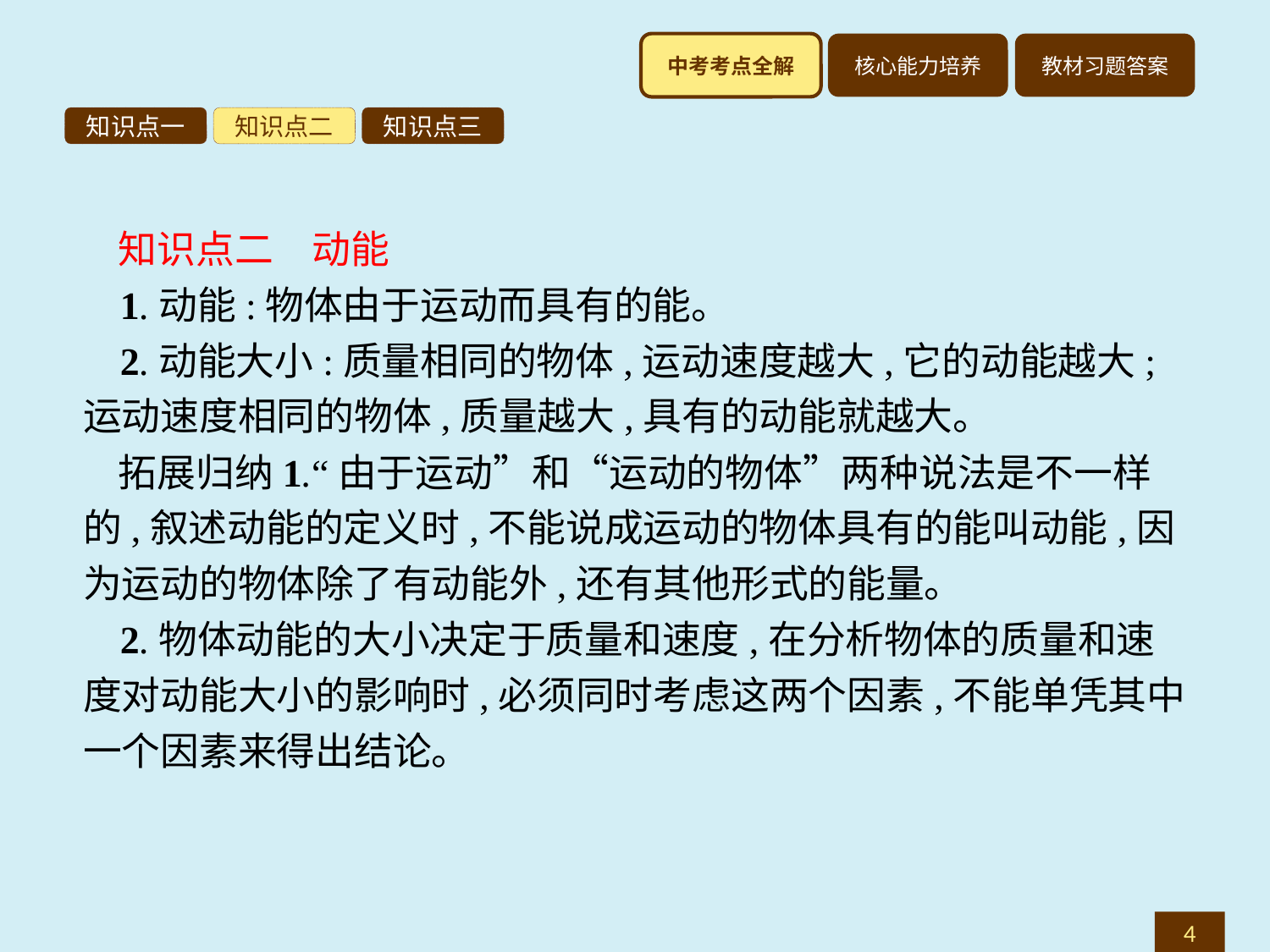

知识点一
知识点二
知识点三
知识点二　动能
1.动能:物体由于运动而具有的能。
2.动能大小:质量相同的物体,运动速度越大,它的动能越大;运动速度相同的物体,质量越大,具有的动能就越大。
拓展归纳1.“由于运动”和“运动的物体”两种说法是不一样的,叙述动能的定义时,不能说成运动的物体具有的能叫动能,因为运动的物体除了有动能外,还有其他形式的能量。
2.物体动能的大小决定于质量和速度,在分析物体的质量和速度对动能大小的影响时,必须同时考虑这两个因素,不能单凭其中一个因素来得出结论。